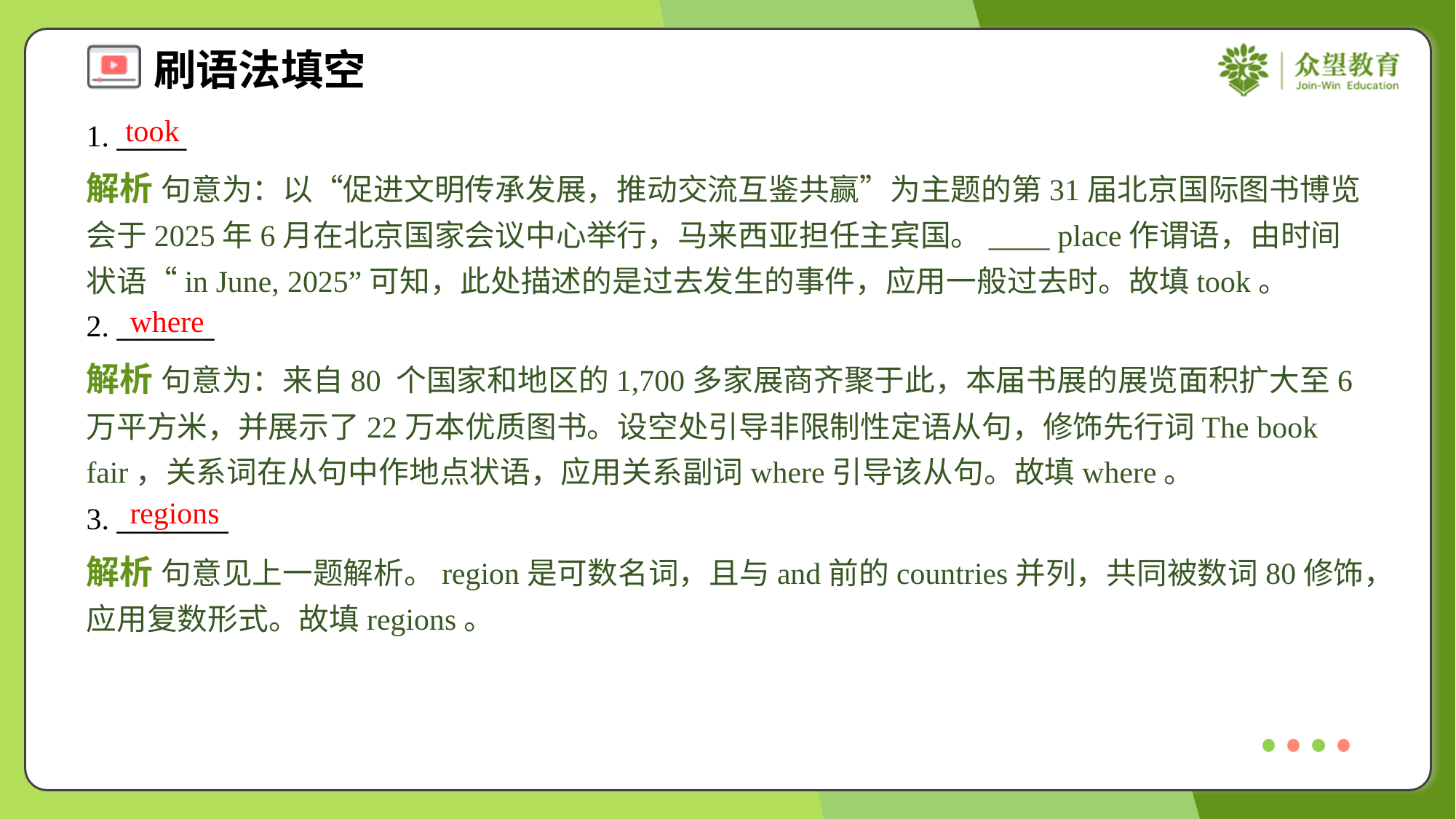

took
1. _____
解析 句意为：以“促进文明传承发展，推动交流互鉴共赢”为主题的第31届北京国际图书博览会于2025年6月在北京国家会议中心举行，马来西亚担任主宾国。____ place作谓语，由时间状语“in June, 2025”可知，此处描述的是过去发生的事件，应用一般过去时。故填took。
where
2. _______
解析 句意为：来自80 个国家和地区的1,700多家展商齐聚于此，本届书展的展览面积扩大至6万平方米，并展示了22万本优质图书。设空处引导非限制性定语从句，修饰先行词The book fair，关系词在从句中作地点状语，应用关系副词where引导该从句。故填where。
regions
3. ________
解析 句意见上一题解析。region是可数名词，且与and前的countries并列，共同被数词80修饰，应用复数形式。故填regions。